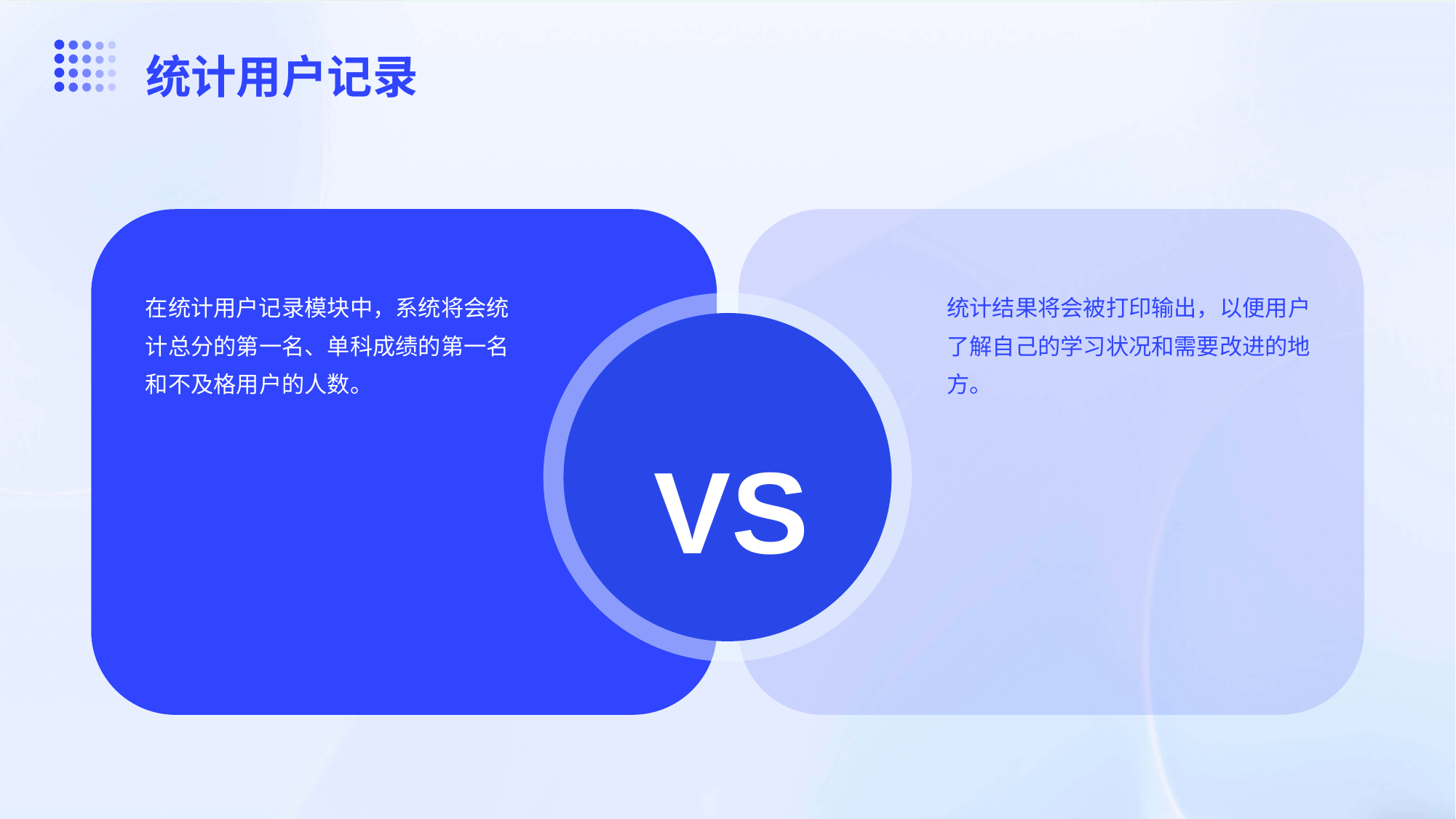

统计用户记录

在统计用户记录模块中，系统将会统计总分的第一名、单科成绩的第一名和不及格用户的人数。
统计结果将会被打印输出，以便用户了解自己的学习状况和需要改进的地方。

VS